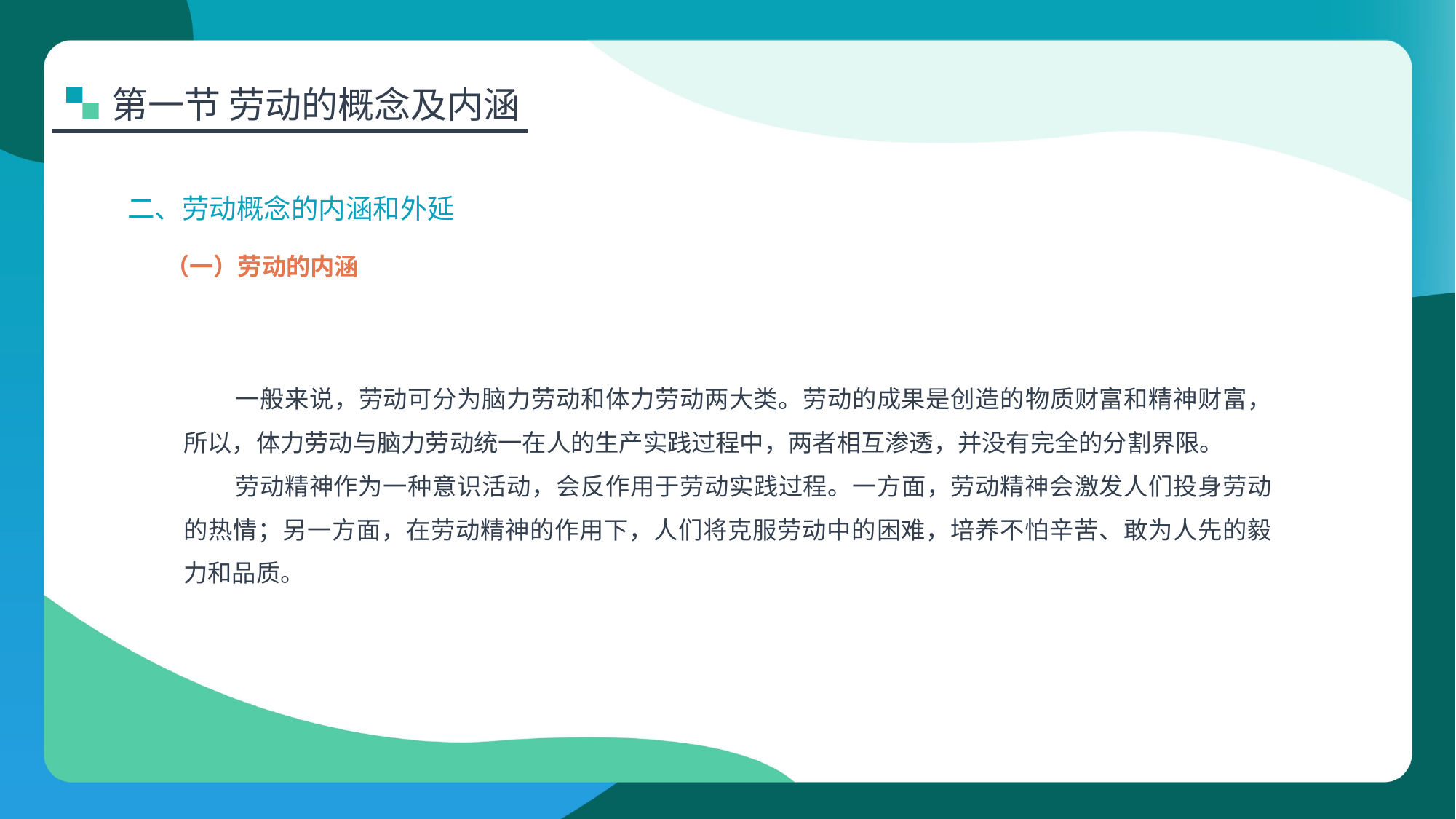

第一节 劳动的概念及内涵

二、劳动概念的内涵和外延
（一）劳动的内涵
一般来说，劳动可分为脑力劳动和体力劳动两大类。劳动的成果是创造的物质财富和精神财富，所以，体力劳动与脑力劳动统一在人的生产实践过程中，两者相互渗透，并没有完全的分割界限。
劳动精神作为一种意识活动，会反作用于劳动实践过程。一方面，劳动精神会激发人们投身劳动的热情；另一方面，在劳动精神的作用下，人们将克服劳动中的困难，培养不怕辛苦、敢为人先的毅力和品质。